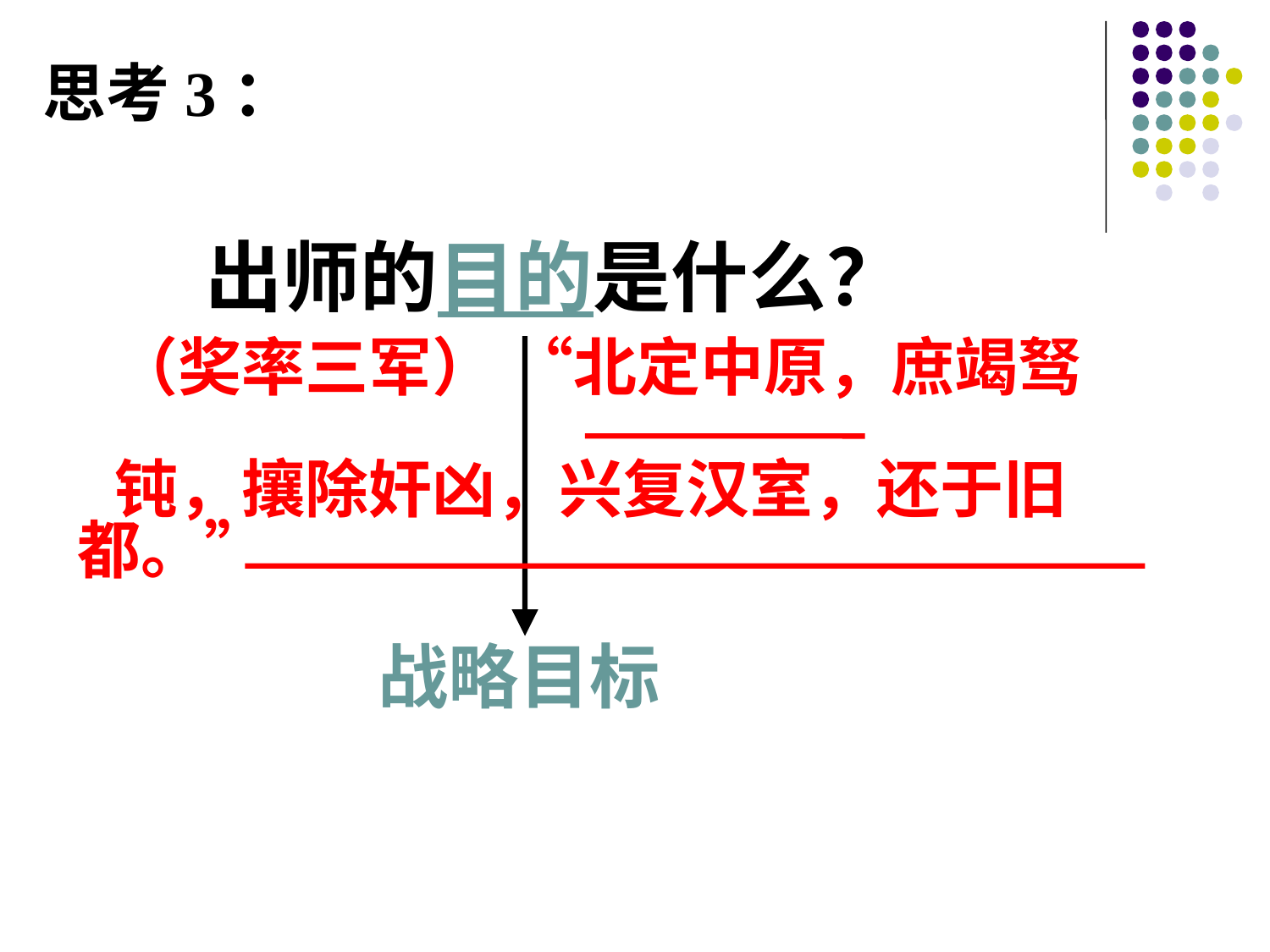

思考3：
出师的目的是什么？

（奖率三军） “北定中原，庶竭驽

钝，攘除奸凶，兴复汉室，还于旧都。”

战略目标